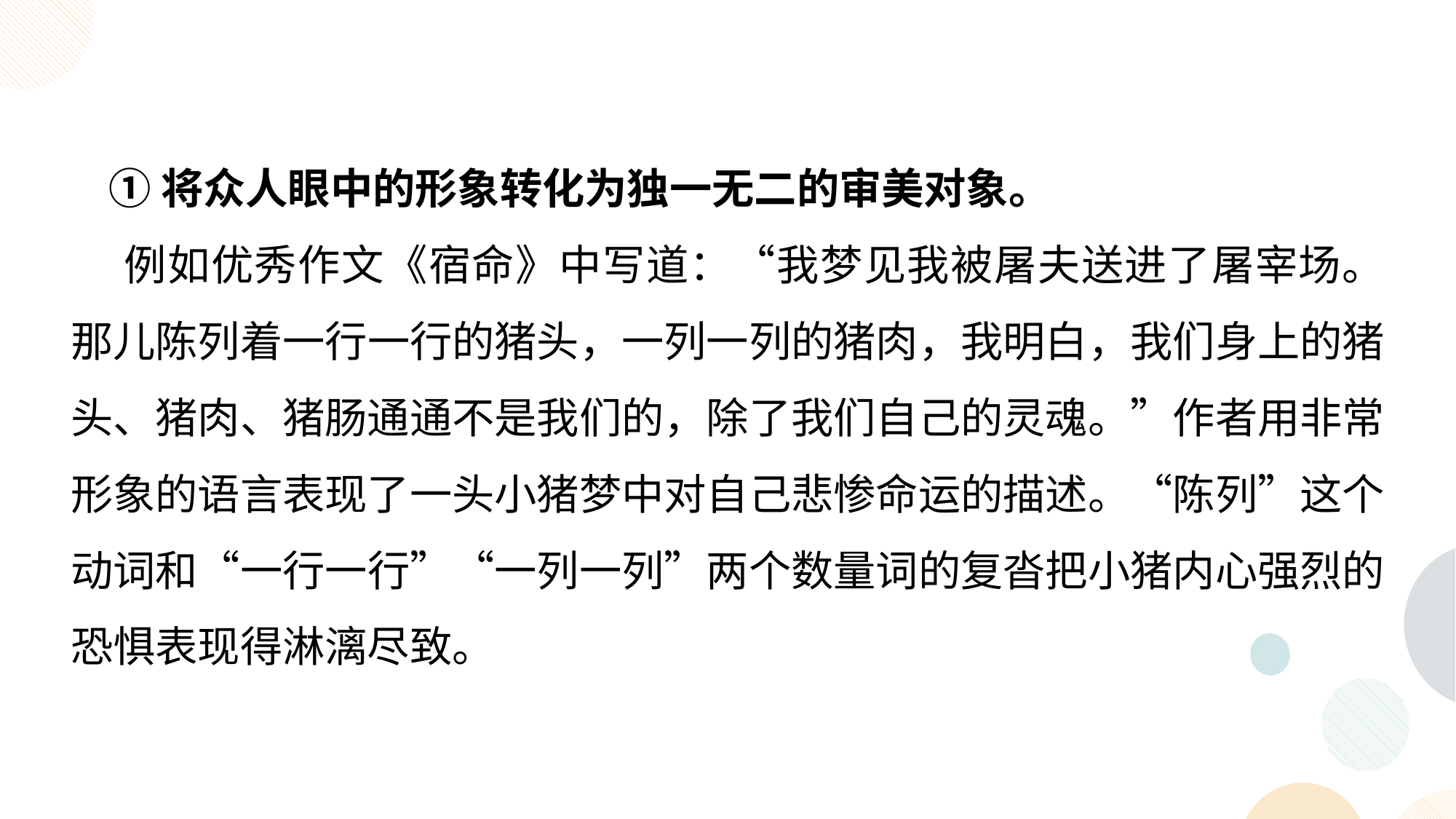

①将众人眼中的形象转化为独一无二的审美对象。
    例如优秀作文《宿命》中写道：“我梦见我被屠夫送进了屠宰场。那儿陈列着一行一行的猪头，一列一列的猪肉，我明白，我们身上的猪头、猪肉、猪肠通通不是我们的，除了我们自己的灵魂。”作者用非常形象的语言表现了一头小猪梦中对自己悲惨命运的描述。“陈列”这个动词和“一行一行”“一列一列”两个数量词的复沓把小猪内心强烈的恐惧表现得淋漓尽致。